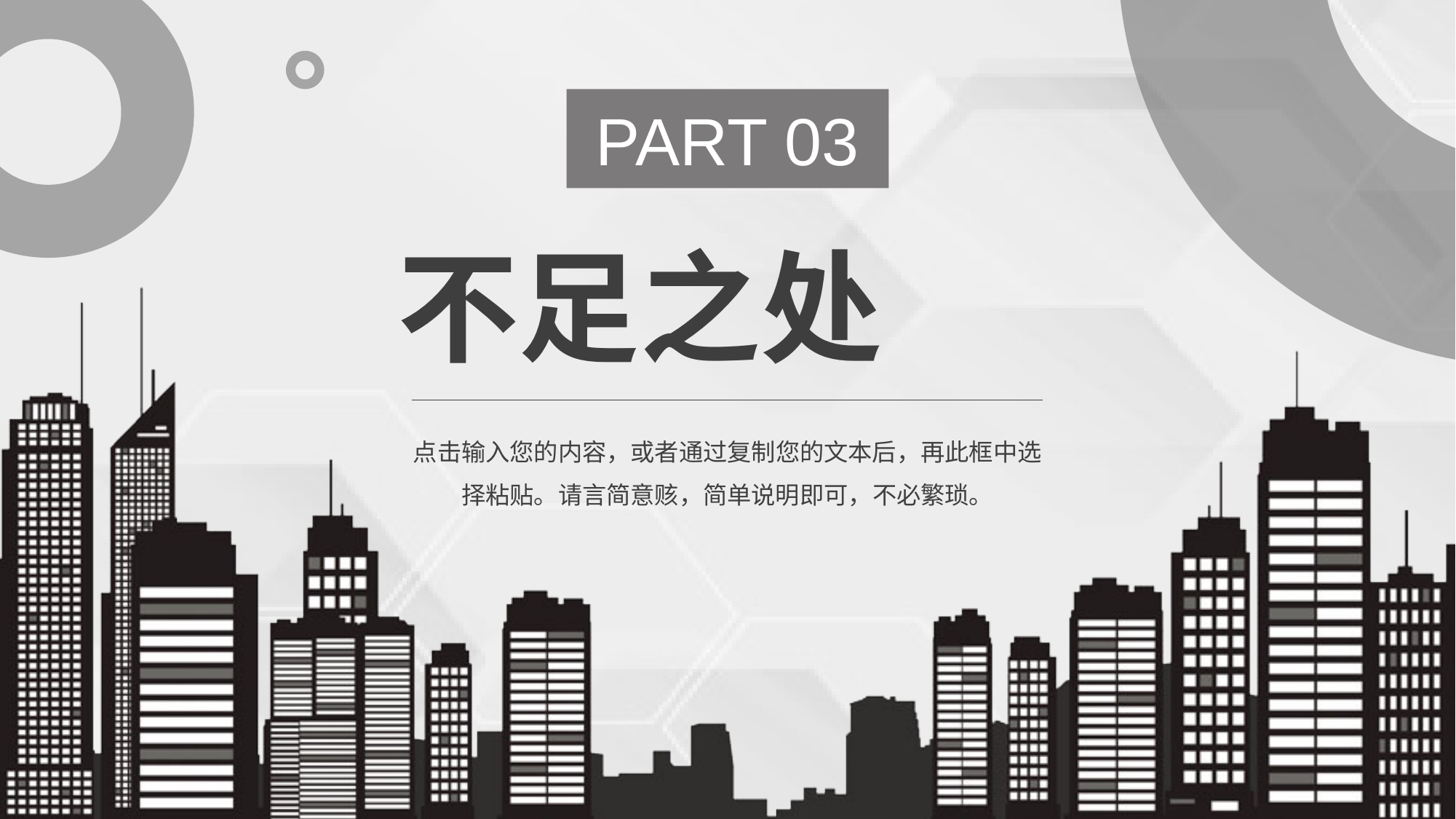

PART 03
不足之处
点击输入您的内容，或者通过复制您的文本后，再此框中选择粘贴。请言简意赅，简单说明即可，不必繁琐。